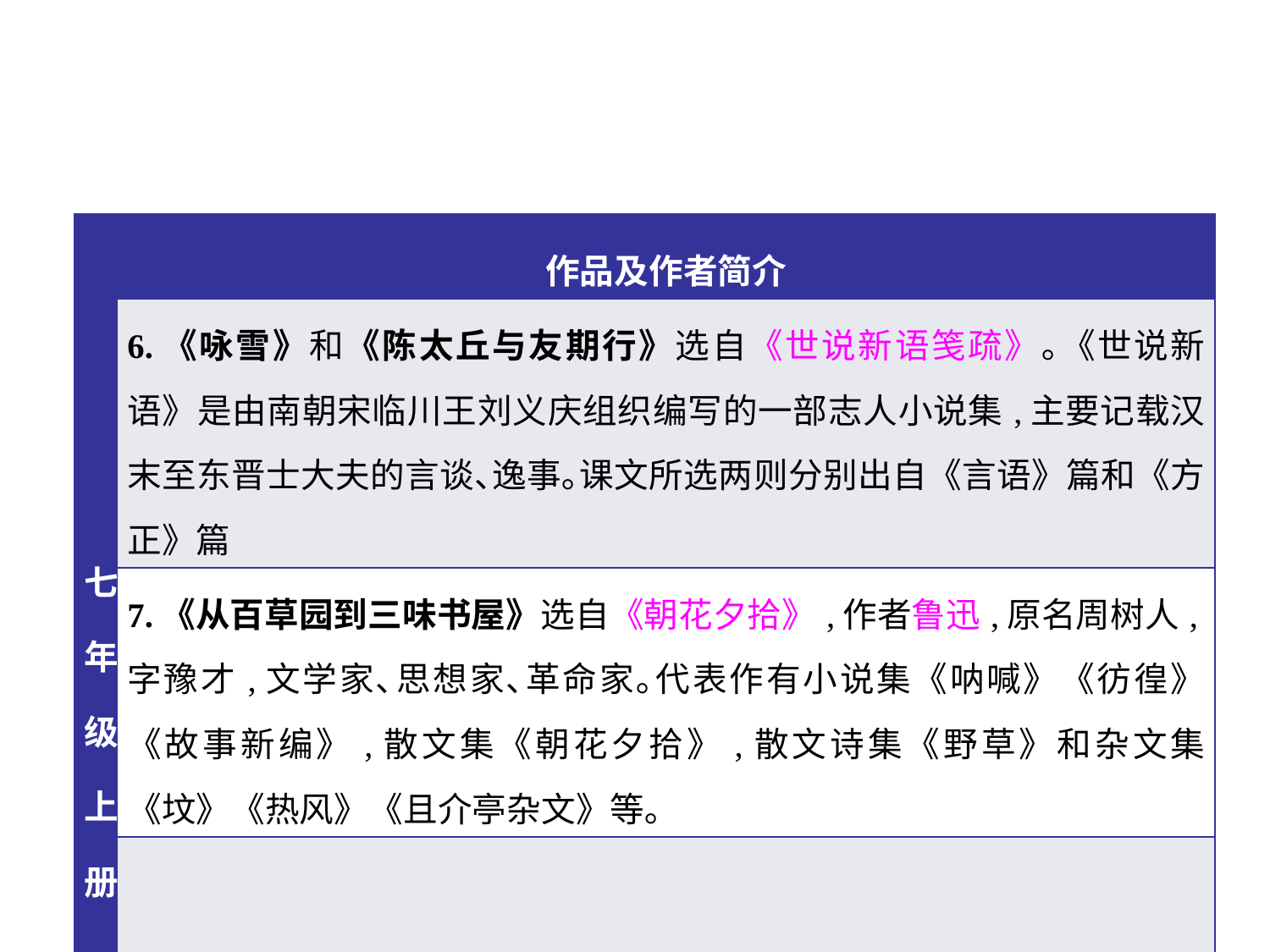

| 七年级上册 | 作品及作者简介 |
| --- | --- |
|  | 6.《咏雪》和《陈太丘与友期行》选自《世说新语笺疏》｡《世说新语》是由南朝宋临川王刘义庆组织编写的一部志人小说集,主要记载汉末至东晋士大夫的言谈､逸事｡课文所选两则分别出自《言语》篇和《方正》篇 |
|  | 7.《从百草园到三味书屋》选自《朝花夕拾》,作者鲁迅,原名周树人,字豫才,文学家､思想家､革命家｡代表作有小说集《呐喊》《彷徨》《故事新编》,散文集《朝花夕拾》,散文诗集《野草》和杂文集《坟》《热风》《且介亭杂文》等｡ |
|  | 8.《再塑生命的人》选自《假如给我三天光明》,作者海伦•凯勒,美国作家､教育家､慈善家｡ |